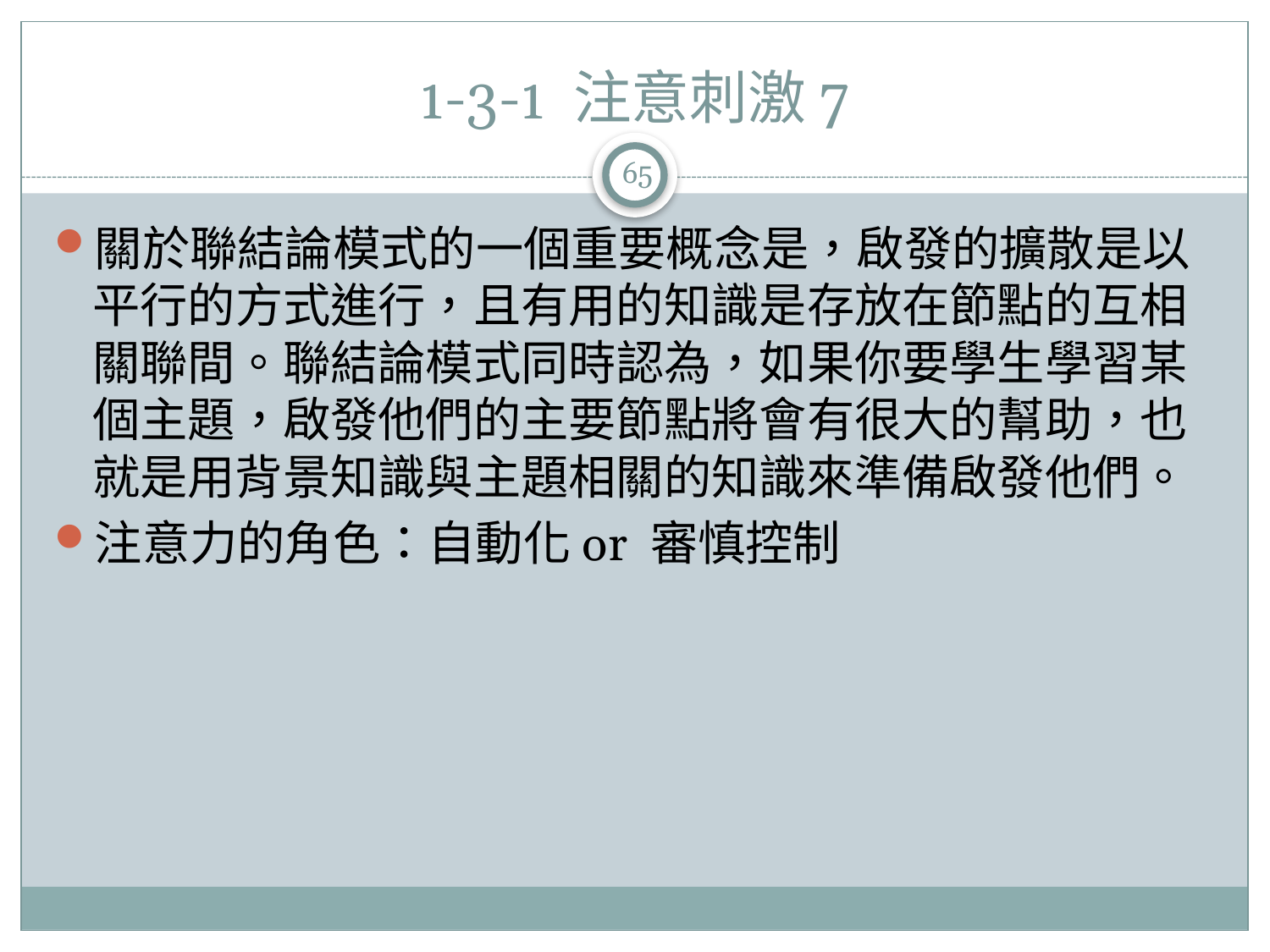

# 1-3-1 注意刺激7
65
關於聯結論模式的一個重要概念是，啟發的擴散是以平行的方式進行，且有用的知識是存放在節點的互相關聯間。聯結論模式同時認為，如果你要學生學習某個主題，啟發他們的主要節點將會有很大的幫助，也就是用背景知識與主題相關的知識來準備啟發他們。
注意力的角色：自動化or 審慎控制